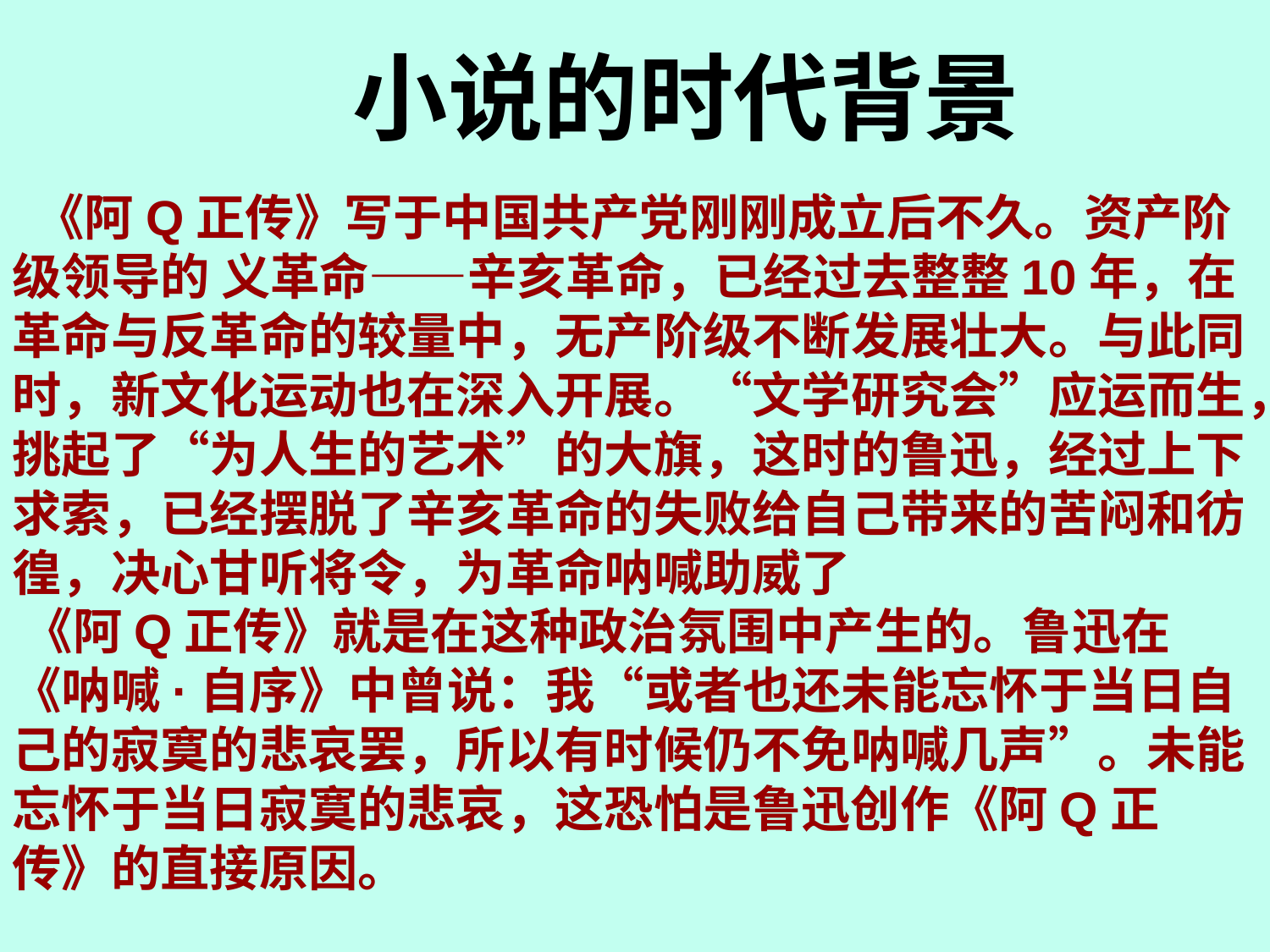

小说的时代背景
 《阿Q正传》写于中国共产党刚刚成立后不久。资产阶级领导的 义革命——辛亥革命，已经过去整整10年，在革命与反革命的较量中，无产阶级不断发展壮大。与此同时，新文化运动也在深入开展。“文学研究会”应运而生，挑起了“为人生的艺术”的大旗，这时的鲁迅，经过上下求索，已经摆脱了辛亥革命的失败给自己带来的苦闷和彷徨，决心甘听将令，为革命呐喊助威了
 《阿Q正传》就是在这种政治氛围中产生的。鲁迅在《呐喊·自序》中曾说：我“或者也还未能忘怀于当日自己的寂寞的悲哀罢，所以有时候仍不免呐喊几声”。未能忘怀于当日寂寞的悲哀，这恐怕是鲁迅创作《阿Q正传》的直接原因。